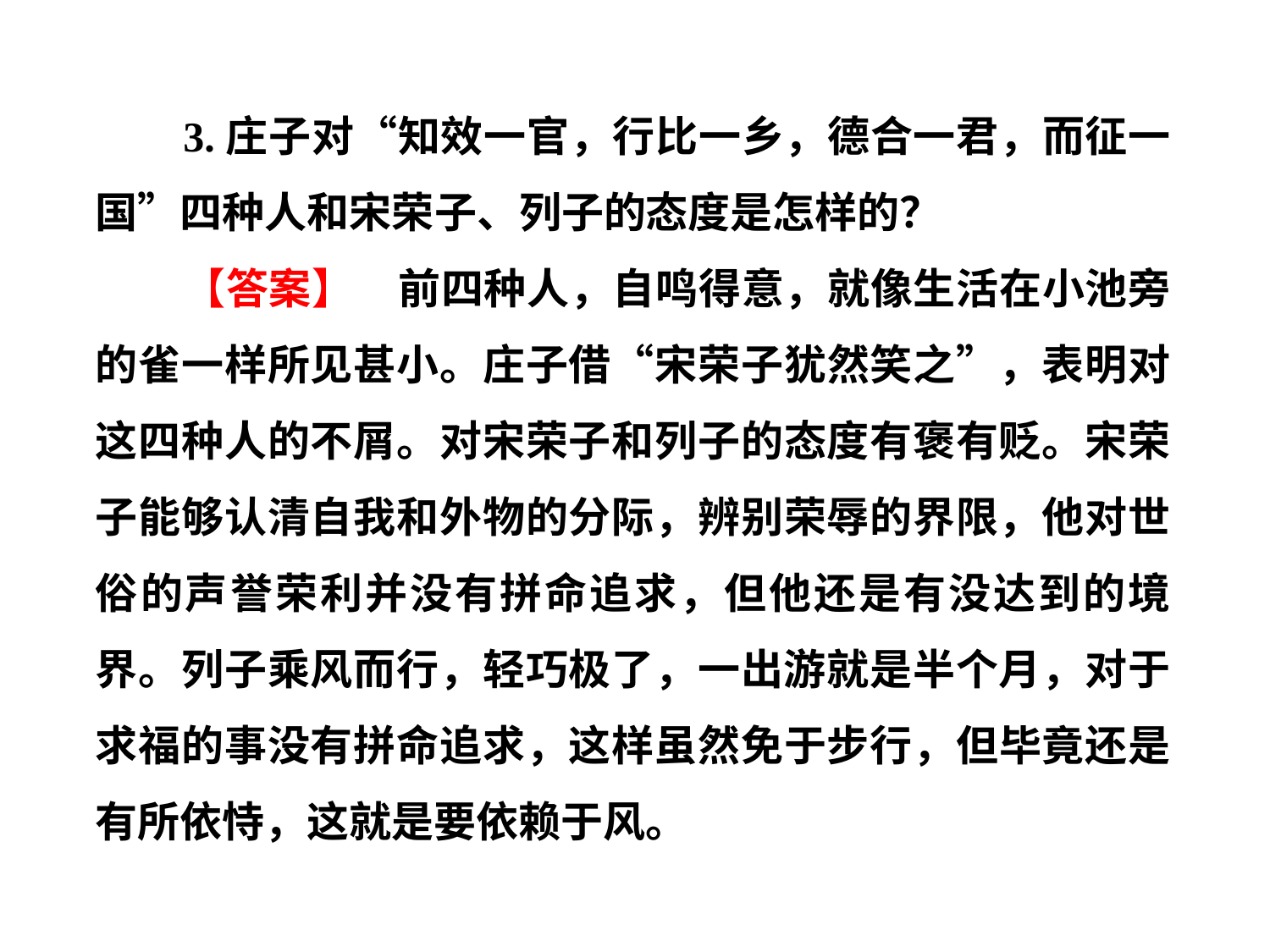

3.庄子对“知效一官，行比一乡，德合一君，而征一国”四种人和宋荣子、列子的态度是怎样的？
【答案】　前四种人，自鸣得意，就像生活在小池旁的雀一样所见甚小。庄子借“宋荣子犹然笑之”，表明对这四种人的不屑。对宋荣子和列子的态度有褒有贬。宋荣子能够认清自我和外物的分际，辨别荣辱的界限，他对世俗的声誉荣利并没有拼命追求，但他还是有没达到的境界。列子乘风而行，轻巧极了，一出游就是半个月，对于求福的事没有拼命追求，这样虽然免于步行，但毕竟还是有所依恃，这就是要依赖于风。